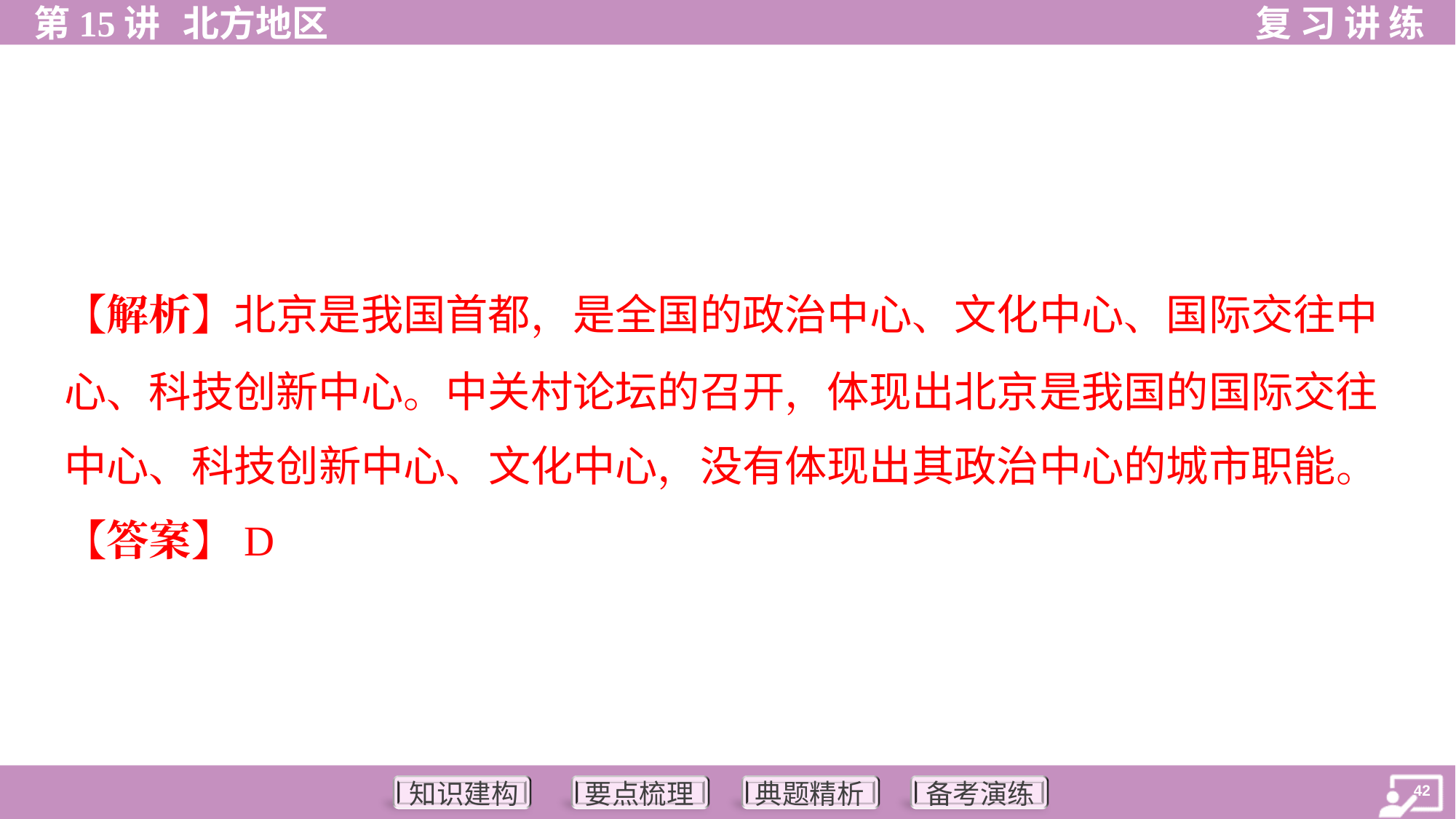

【解析】北京是我国首都，是全国的政治中心、文化中心、国际交往中
心、科技创新中心。中关村论坛的召开，体现出北京是我国的国际交往
中心、科技创新中心、文化中心，没有体现出其政治中心的城市职能。
【答案】D